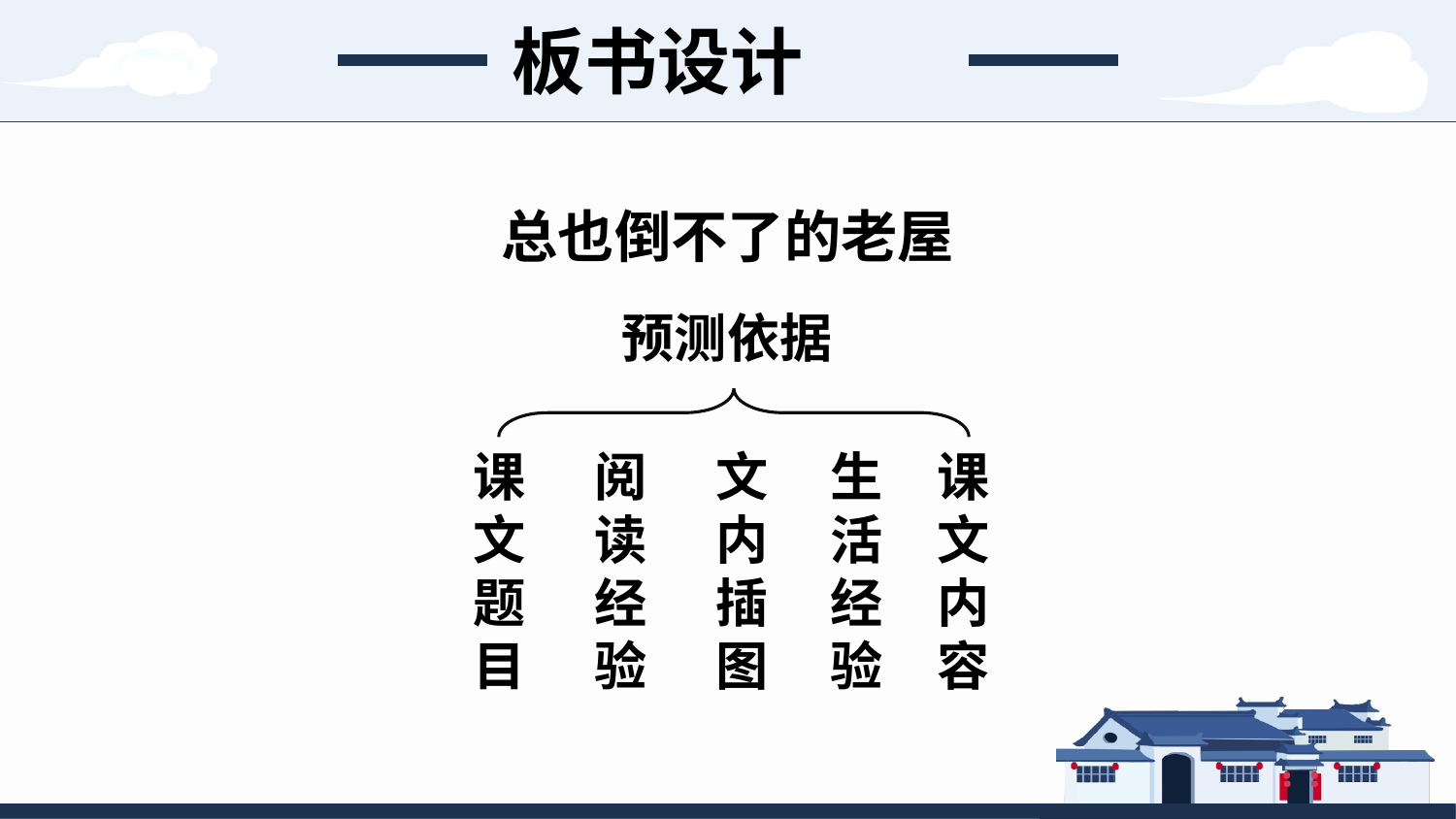

板书设计

总也倒不了的老屋
预测依据
课文题目
阅读经验
文内插图
生活经验
课文内容